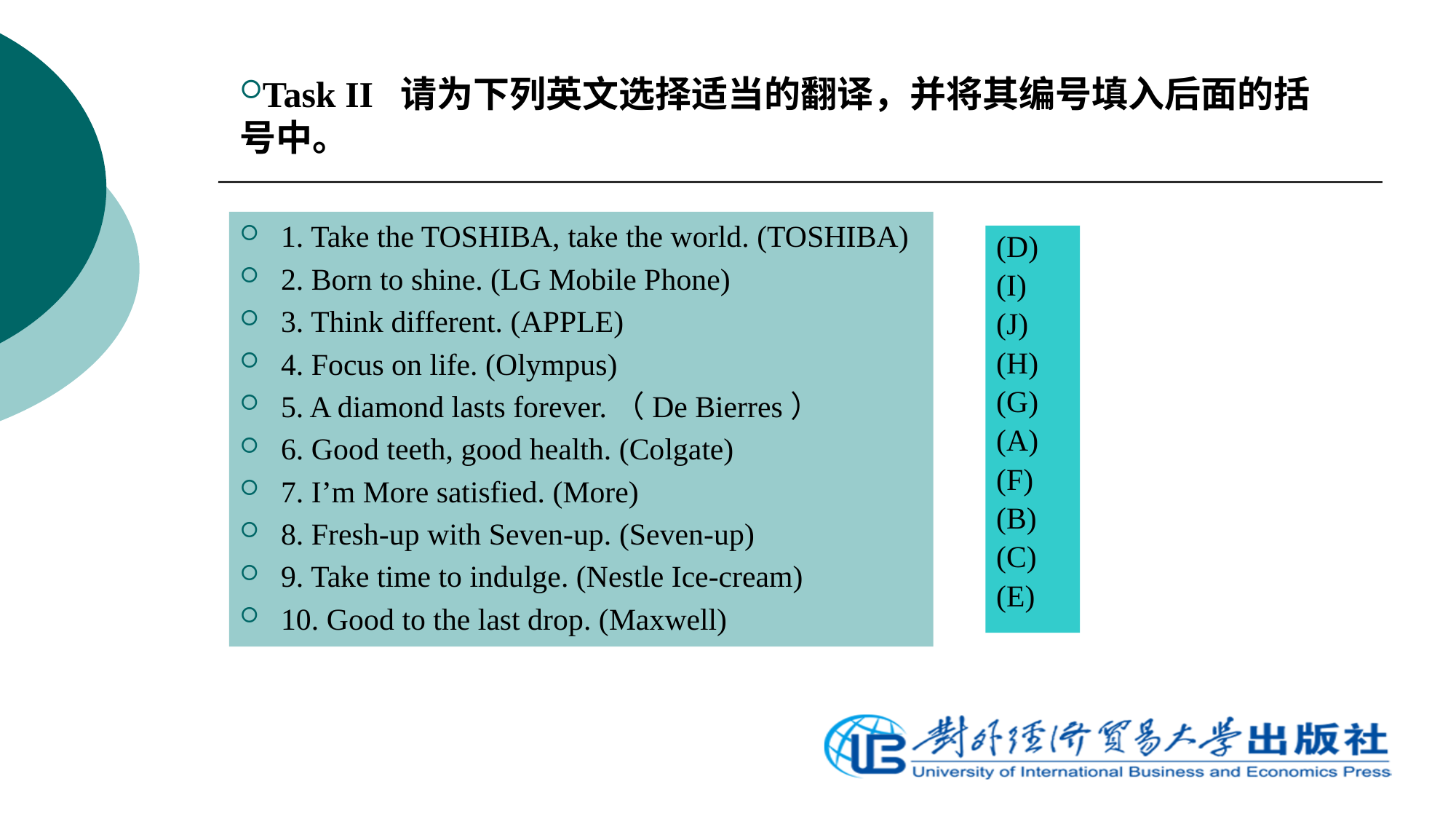

Task II  请为下列英文选择适当的翻译，并将其编号填入后面的括号中。
1. Take the TOSHIBA, take the world. (TOSHIBA)
2. Born to shine. (LG Mobile Phone)
3. Think different. (APPLE)
4. Focus on life. (Olympus)
5. A diamond lasts forever.（De Bierres）
6. Good teeth, good health. (Colgate)
7. I’m More satisfied. (More)
8. Fresh-up with Seven-up. (Seven-up)
9. Take time to indulge. (Nestle Ice-cream)
10. Good to the last drop. (Maxwell)
(D)
(I)
(J)
(H)
(G)
(A)
(F)
(B)
(C)
(E)